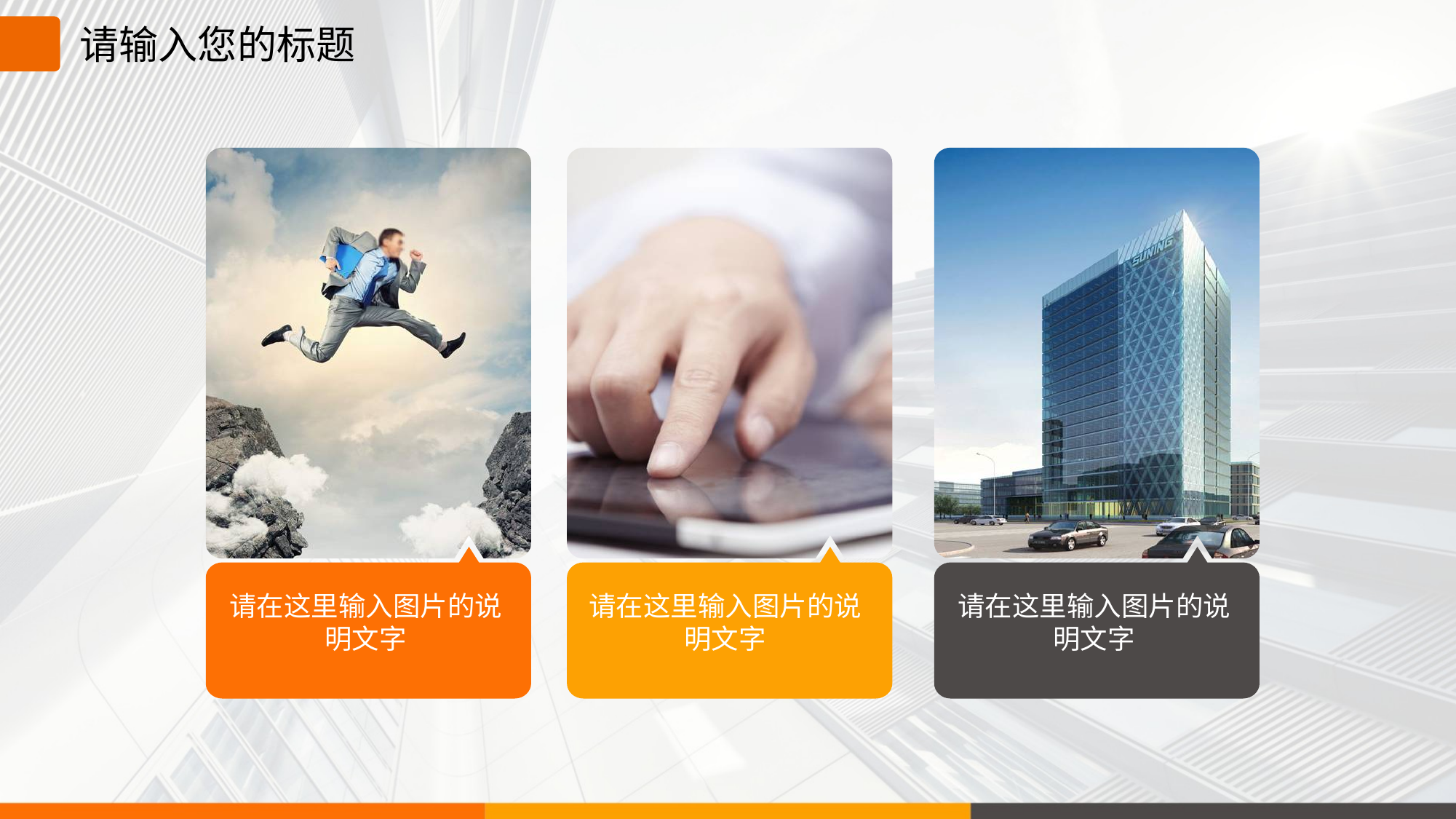

请输入您的标题

请在这里输入图片的说明文字
请在这里输入图片的说明文字
请在这里输入图片的说明文字